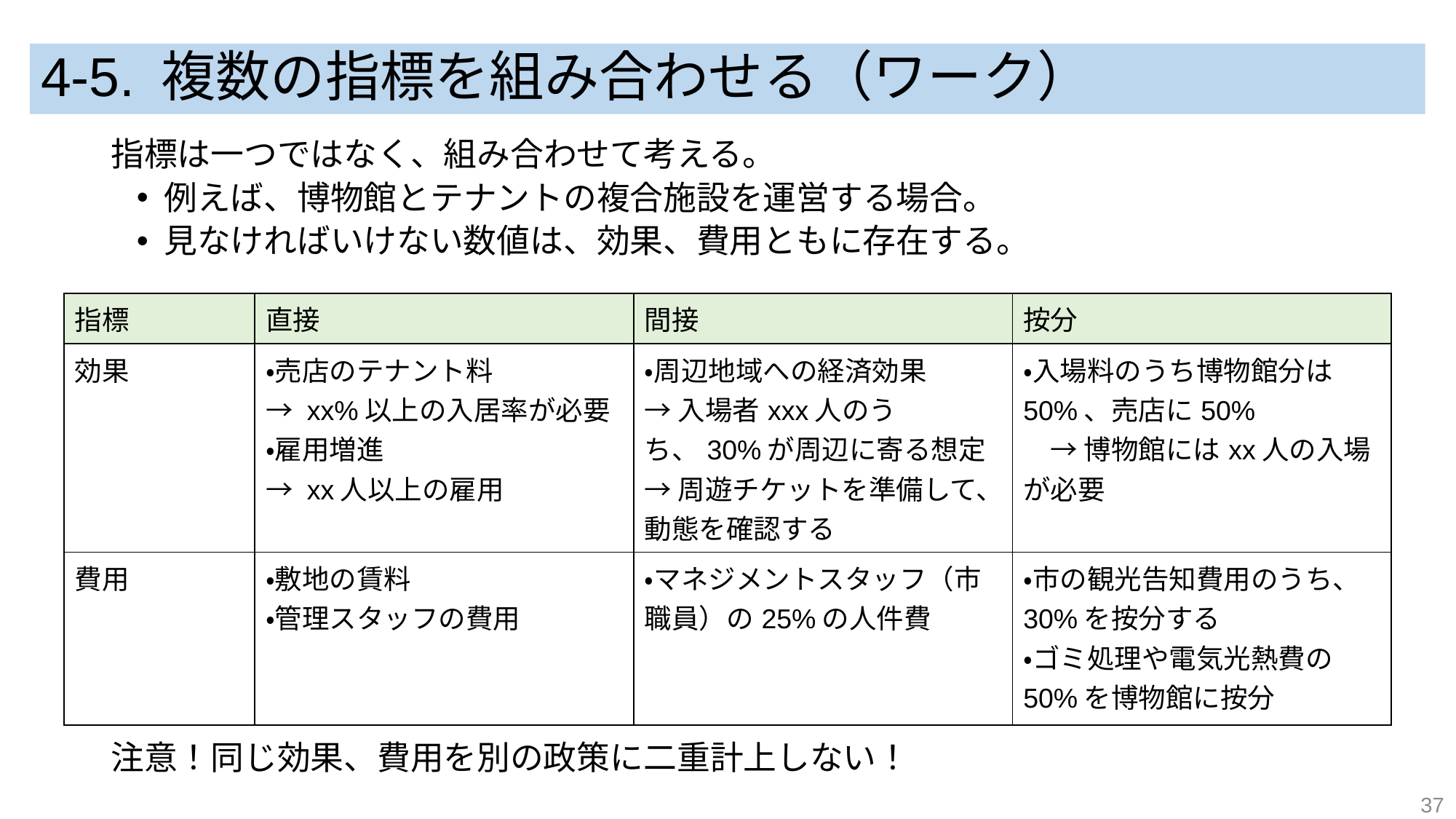

# 4-5. 複数の指標を組み合わせる（ワーク）
指標は一つではなく、組み合わせて考える。
例えば、博物館とテナントの複合施設を運営する場合。
見なければいけない数値は、効果、費用ともに存在する。

注意！同じ効果、費用を別の政策に二重計上しない！
| 指標 | 直接 | 間接 | 按分 |
| --- | --- | --- | --- |
| 効果 | ・売店のテナント料 → xx%以上の入居率が必要 ・雇用増進 → xx人以上の雇用 | ・周辺地域への経済効果 → 入場者xxx人のうち、30%が周辺に寄る想定 → 周遊チケットを準備して、動態を確認する | ・入場料のうち博物館分は50%、売店に50% 　→ 博物館にはxx人の入場が必要 |
| 費用 | ・敷地の賃料 ・管理スタッフの費用 | ・マネジメントスタッフ（市職員）の25%の人件費 | ・市の観光告知費用のうち、30%を按分する ・ゴミ処理や電気光熱費の50%を博物館に按分 |
37